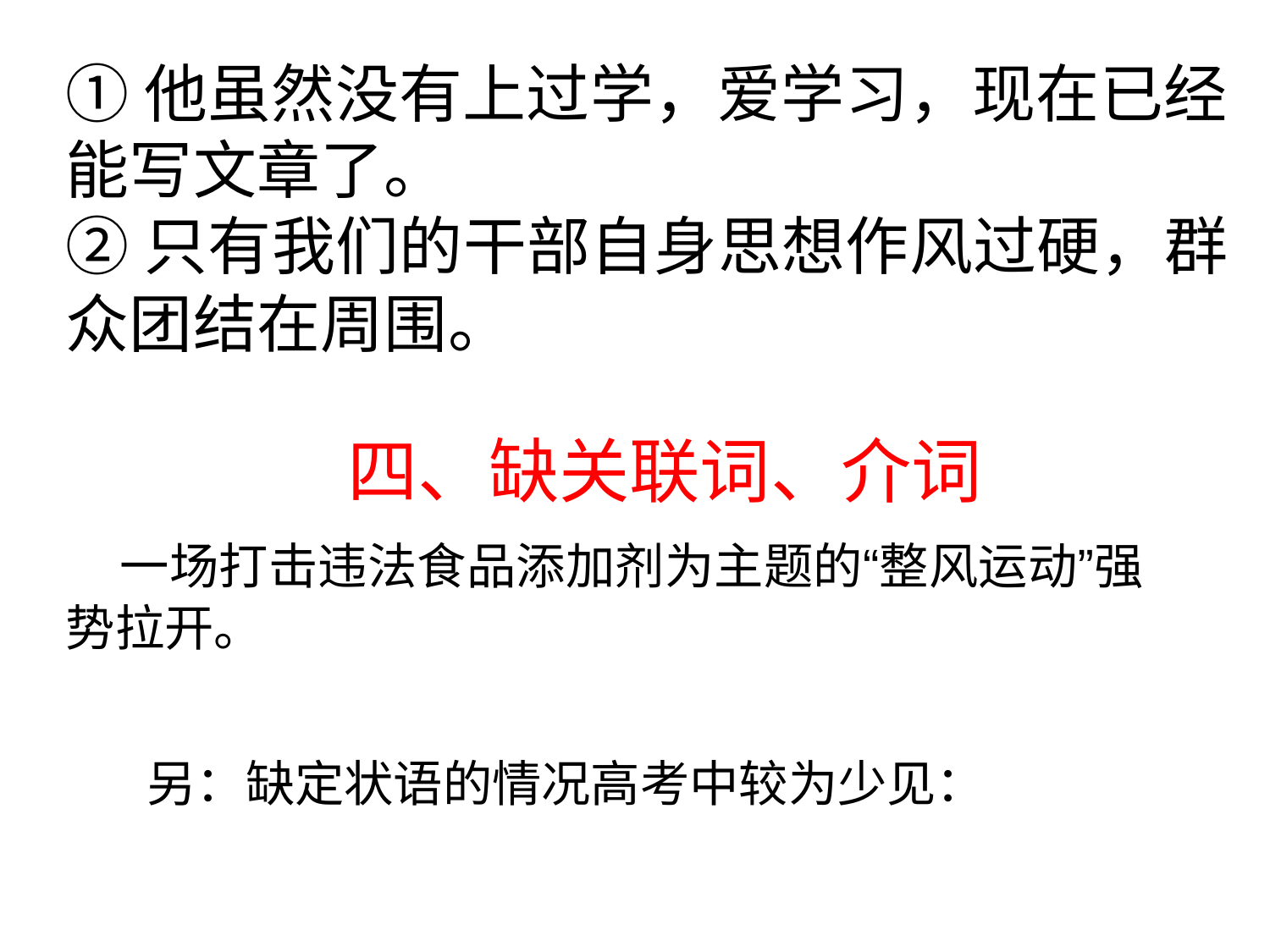

①他虽然没有上过学，爱学习，现在已经
能写文章了。
②只有我们的干部自身思想作风过硬，群
众团结在周围。
四、缺关联词、介词
一场打击违法食品添加剂为主题的“整风运动”强
势拉开。
另：缺定状语的情况高考中较为少见：